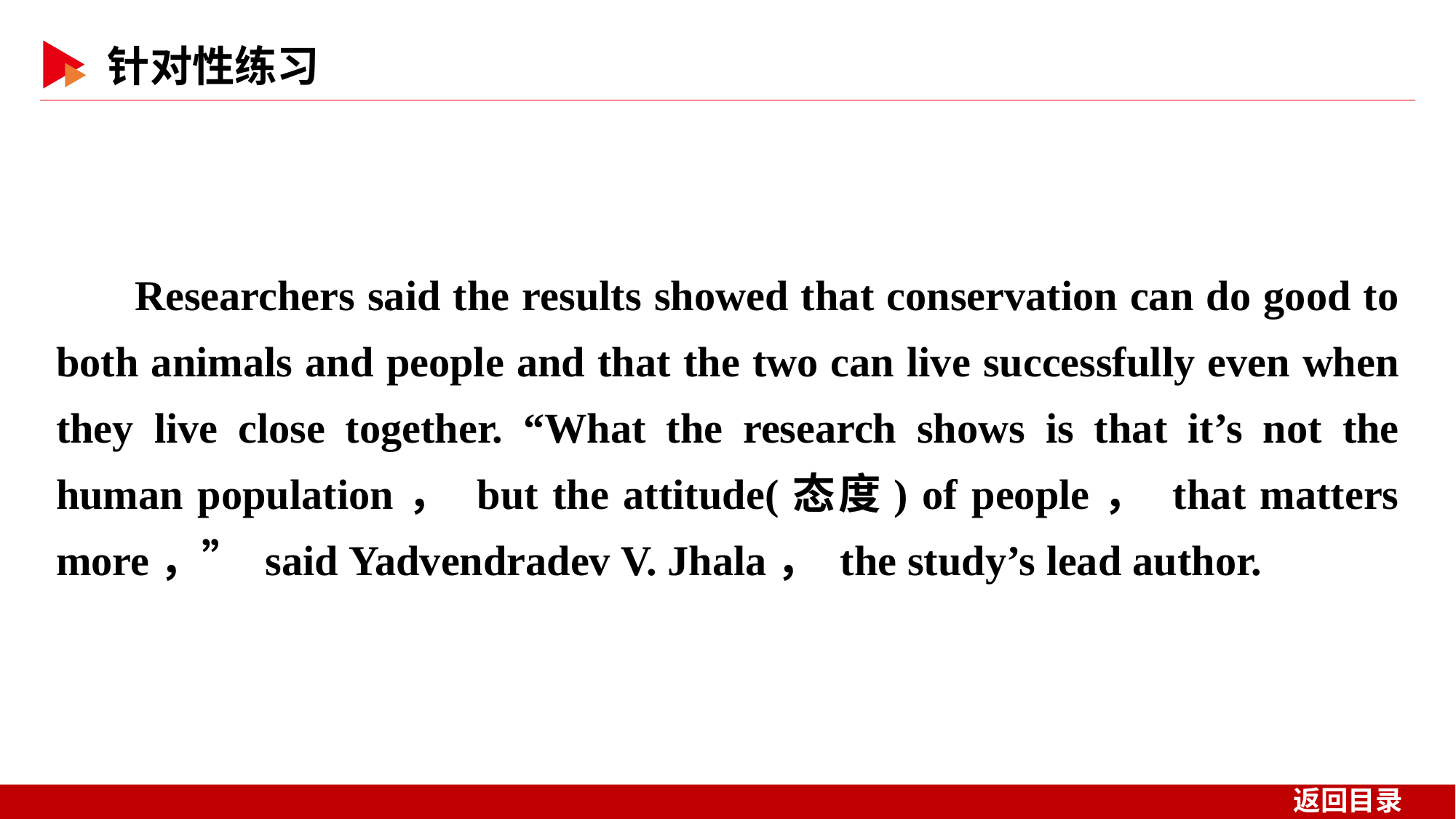

Researchers said the results showed that conservation can do good to both animals and people and that the two can live successfully even when they live close together. “What the research shows is that it’s not the human population， but the attitude(态度) of people， that matters more，” said Yadvendradev V. Jhala， the study’s lead author.